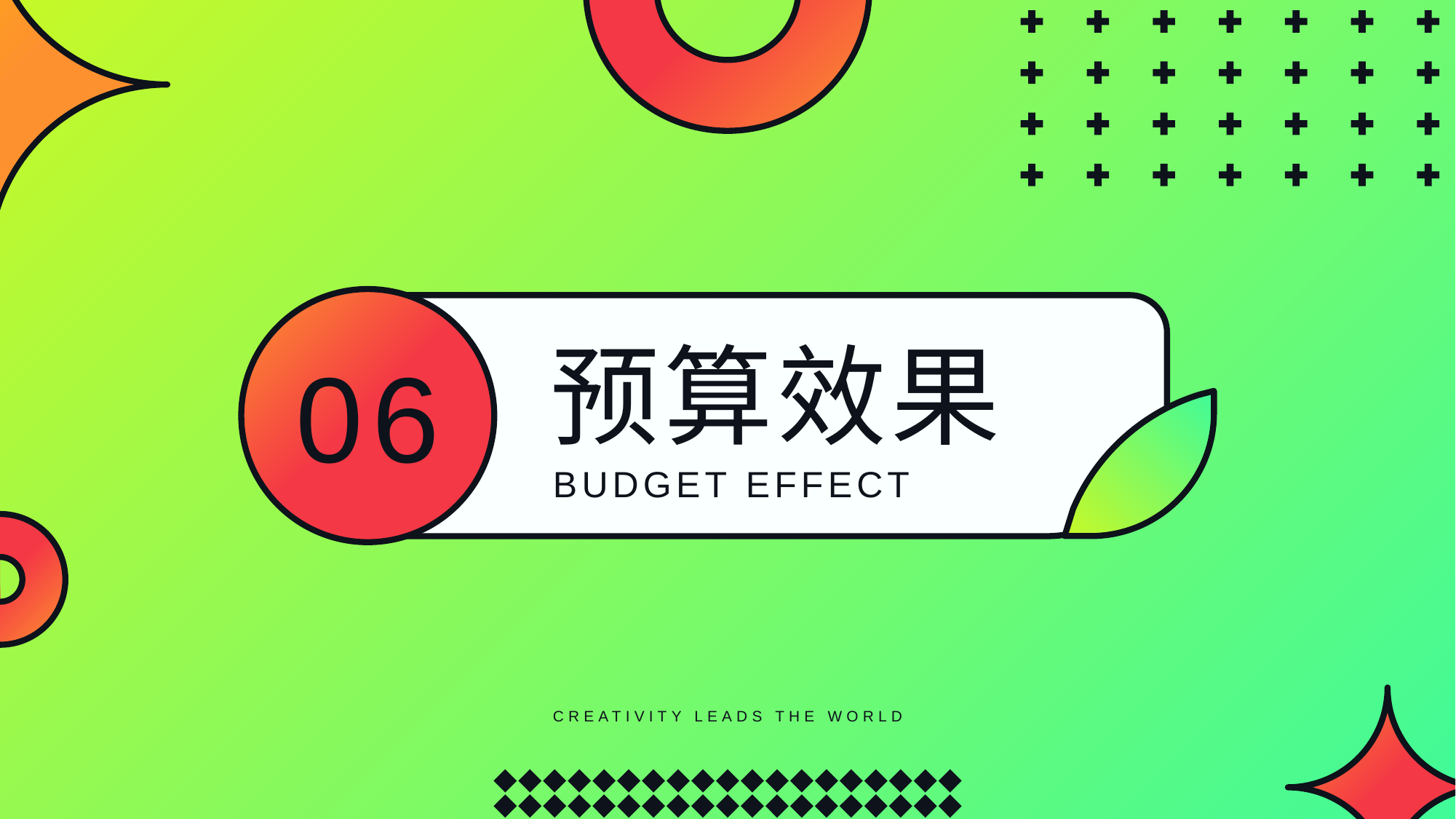

预算效果
06
BUDGET EFFECT
CREATIVITY LEADS THE WORLD